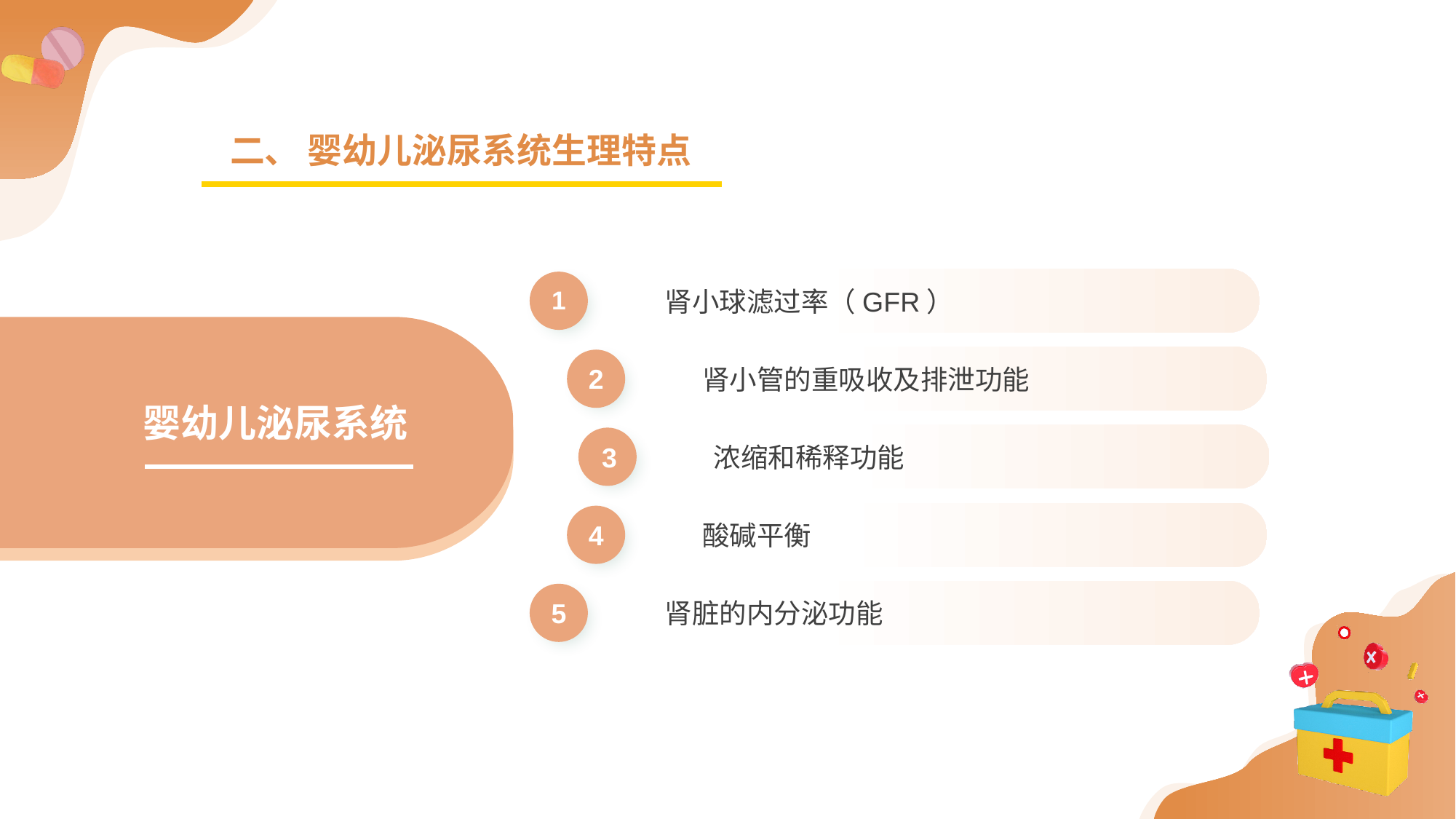

二、 婴幼儿泌尿系统生理特点
肾小球滤过率（GFR）

1
肾小管的重吸收及排泄功能

2
浓缩和稀释功能

3
酸碱平衡

4
肾脏的内分泌功能

5

婴幼儿泌尿系统